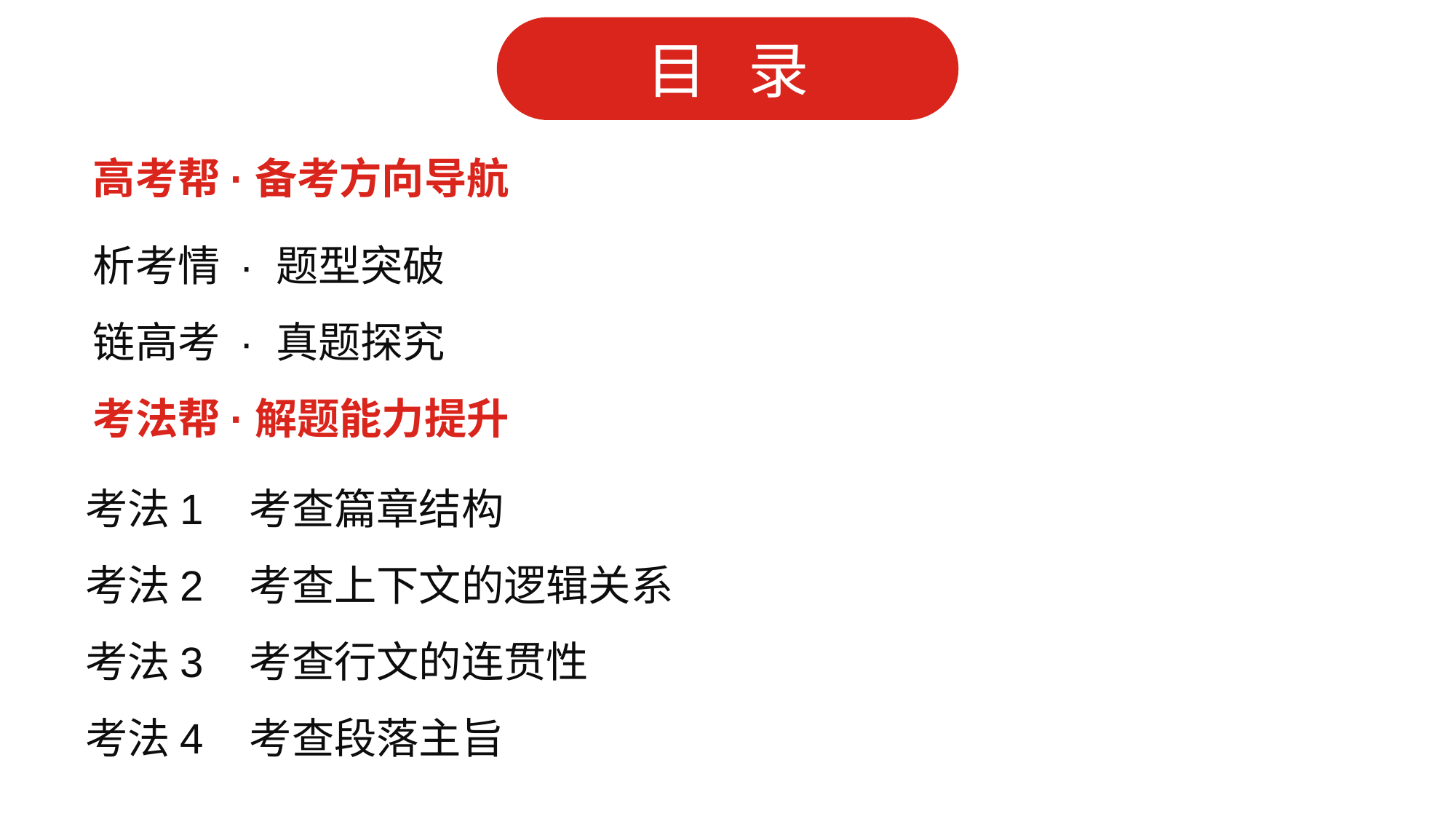

高考帮·备考方向导航
析考情 · 题型突破
链高考 · 真题探究
考法帮·解题能力提升
考法1   考查篇章结构
考法2   考查上下文的逻辑关系
考法3   考查行文的连贯性
考法4   考查段落主旨